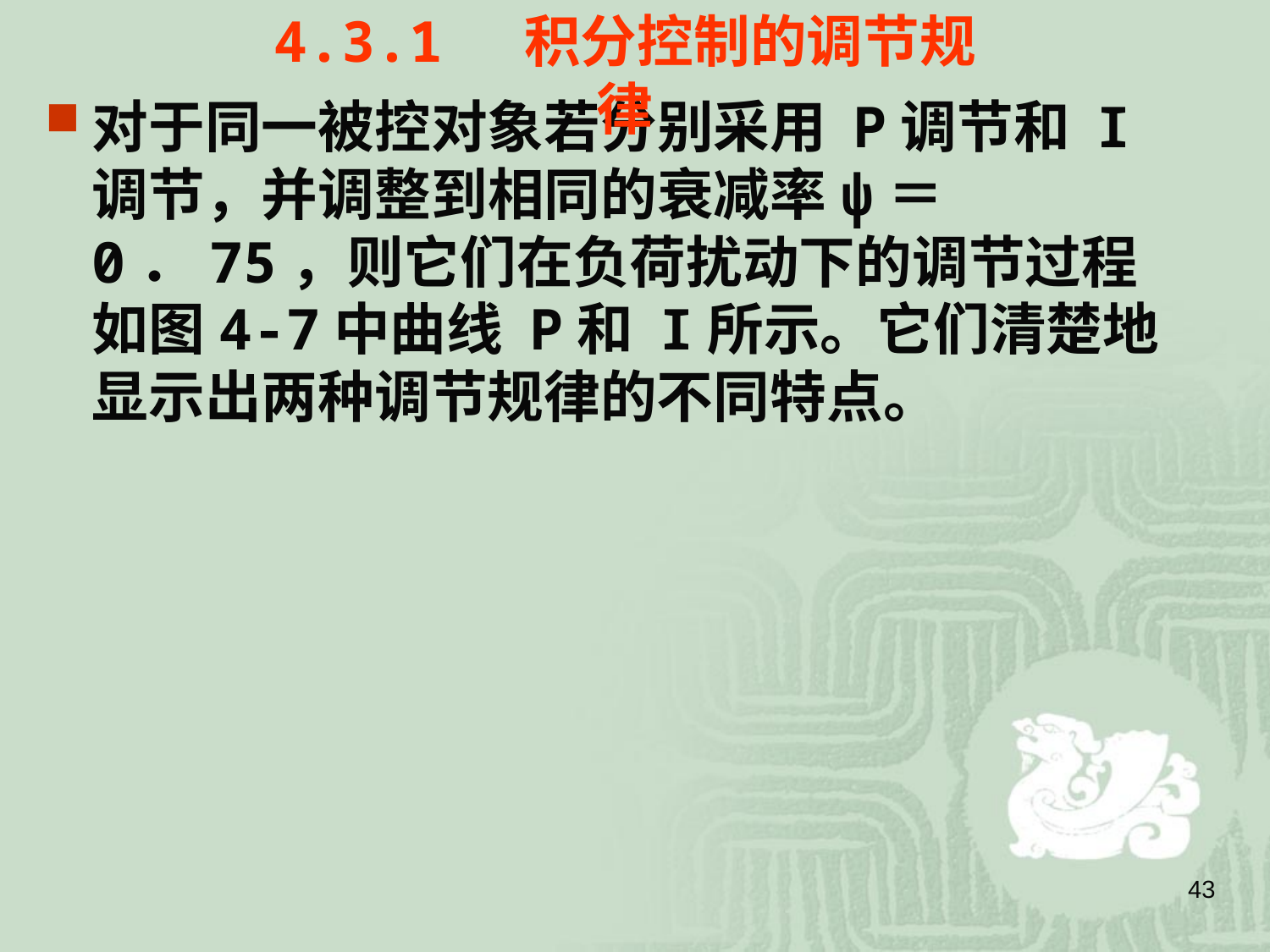

4.3.1  积分控制的调节规律
对于同一被控对象若分别采用 P调节和 I调节，并调整到相同的衰减率ψ＝0．75，则它们在负荷扰动下的调节过程如图4-7中曲线 P和 I所示。它们清楚地显示出两种调节规律的不同特点。
43